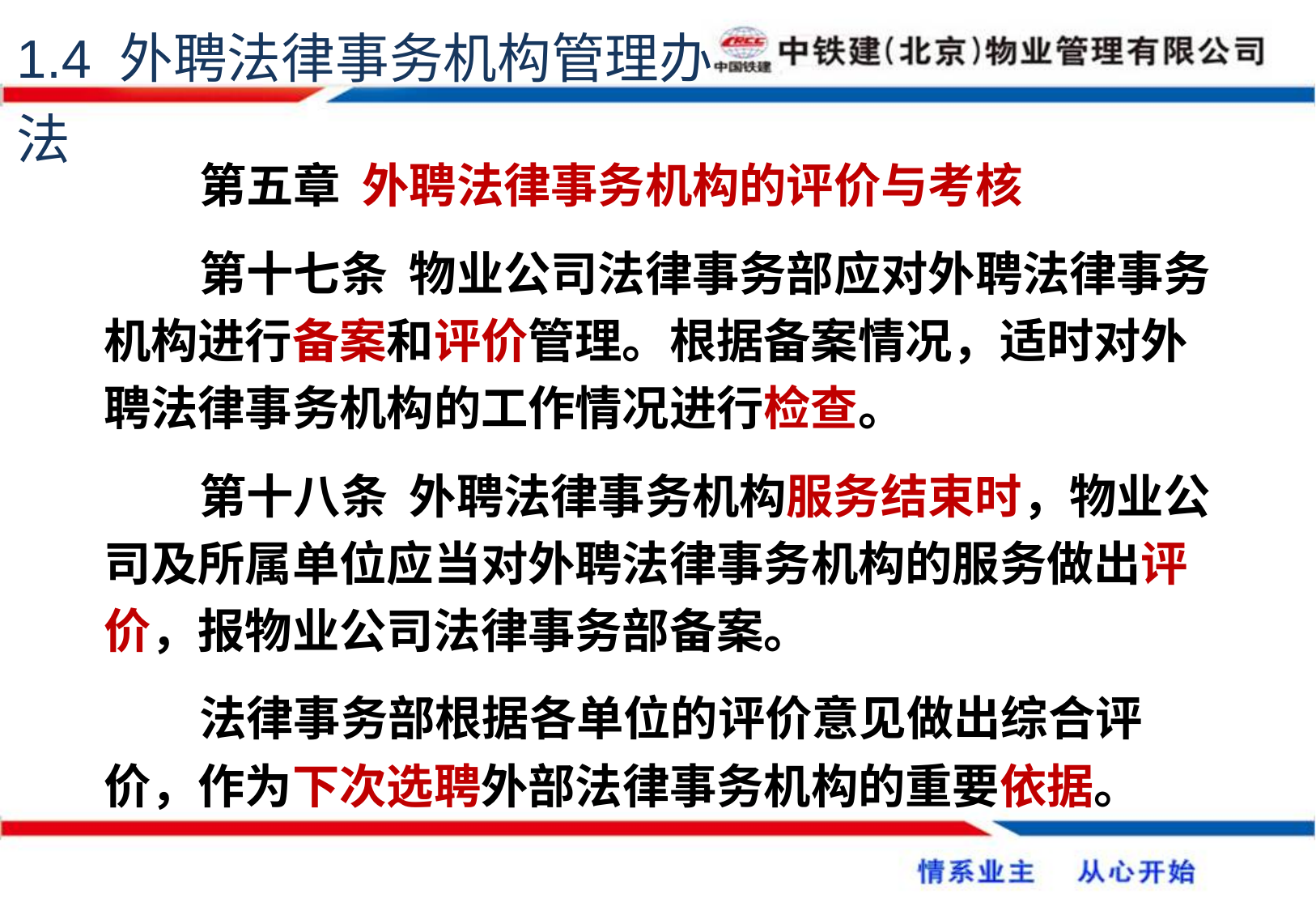

1.4 外聘法律事务机构管理办法
第五章  外聘法律事务机构的评价与考核
第十七条  物业公司法律事务部应对外聘法律事务机构进行备案和评价管理。根据备案情况，适时对外聘法律事务机构的工作情况进行检查。
第十八条  外聘法律事务机构服务结束时，物业公司及所属单位应当对外聘法律事务机构的服务做出评价，报物业公司法律事务部备案。
法律事务部根据各单位的评价意见做出综合评价，作为下次选聘外部法律事务机构的重要依据。
79